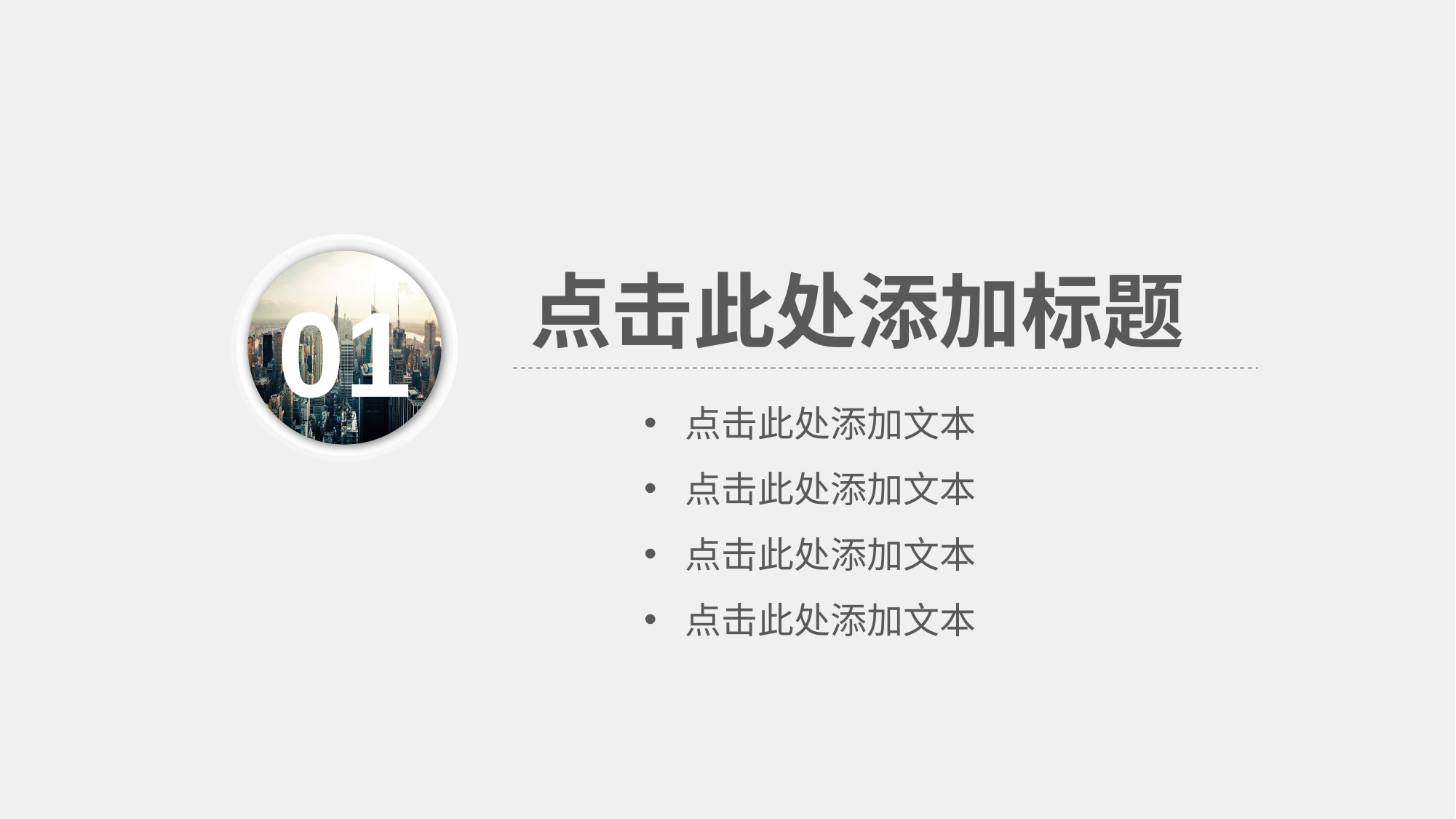

点击此处添加标题
01
点击此处添加文本
点击此处添加文本
点击此处添加文本
点击此处添加文本